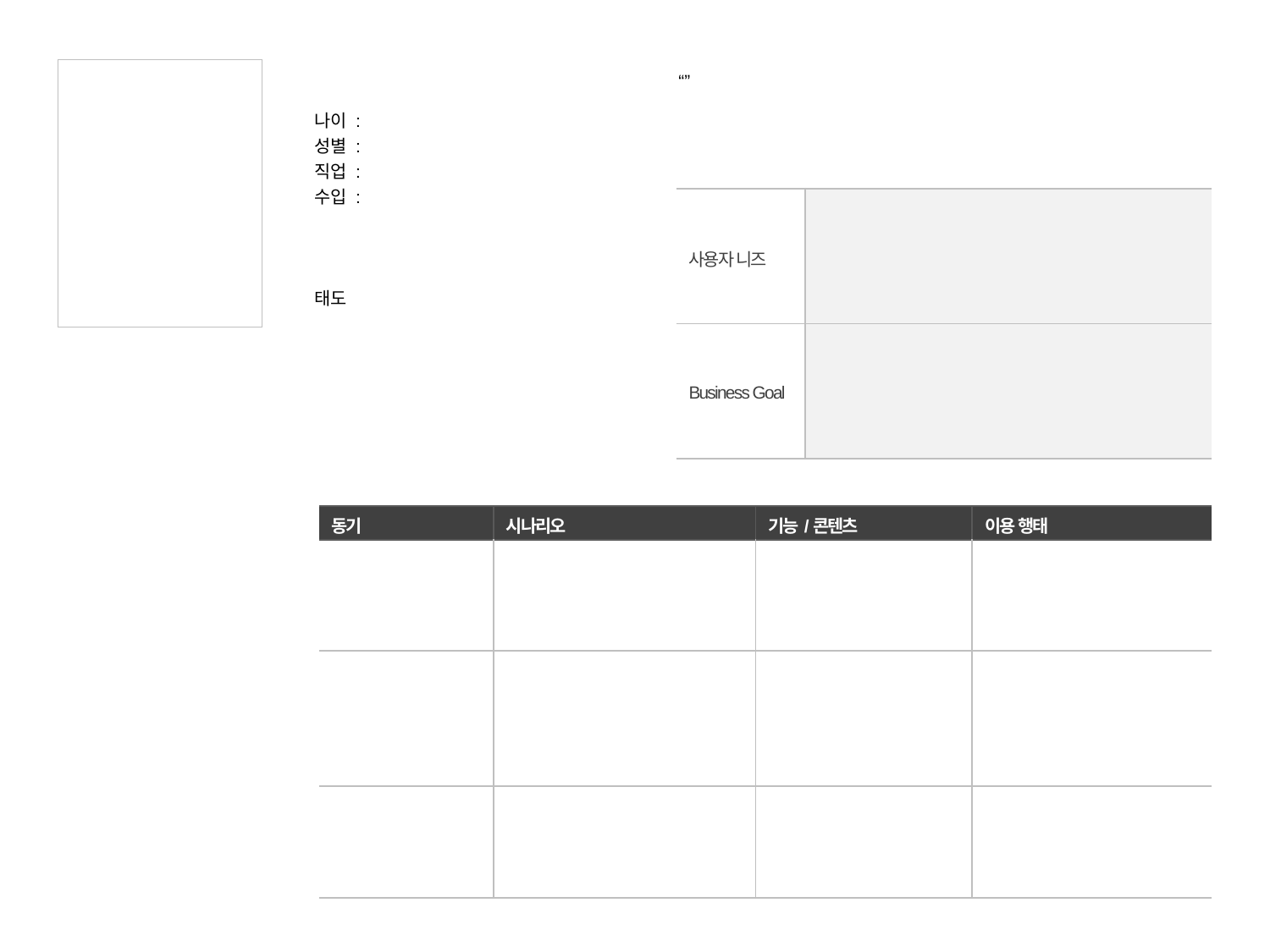

“”
나이 :
성별 :
직업 :
수입 :
| 사용자 니즈 |  |
| --- | --- |
| Business Goal |  |
태도
| 동기 | 시나리오 | 기능/콘텐츠 | 이용 행태 |
| --- | --- | --- | --- |
|  |  |  |  |
|  |  |  |  |
|  |  |  |  |